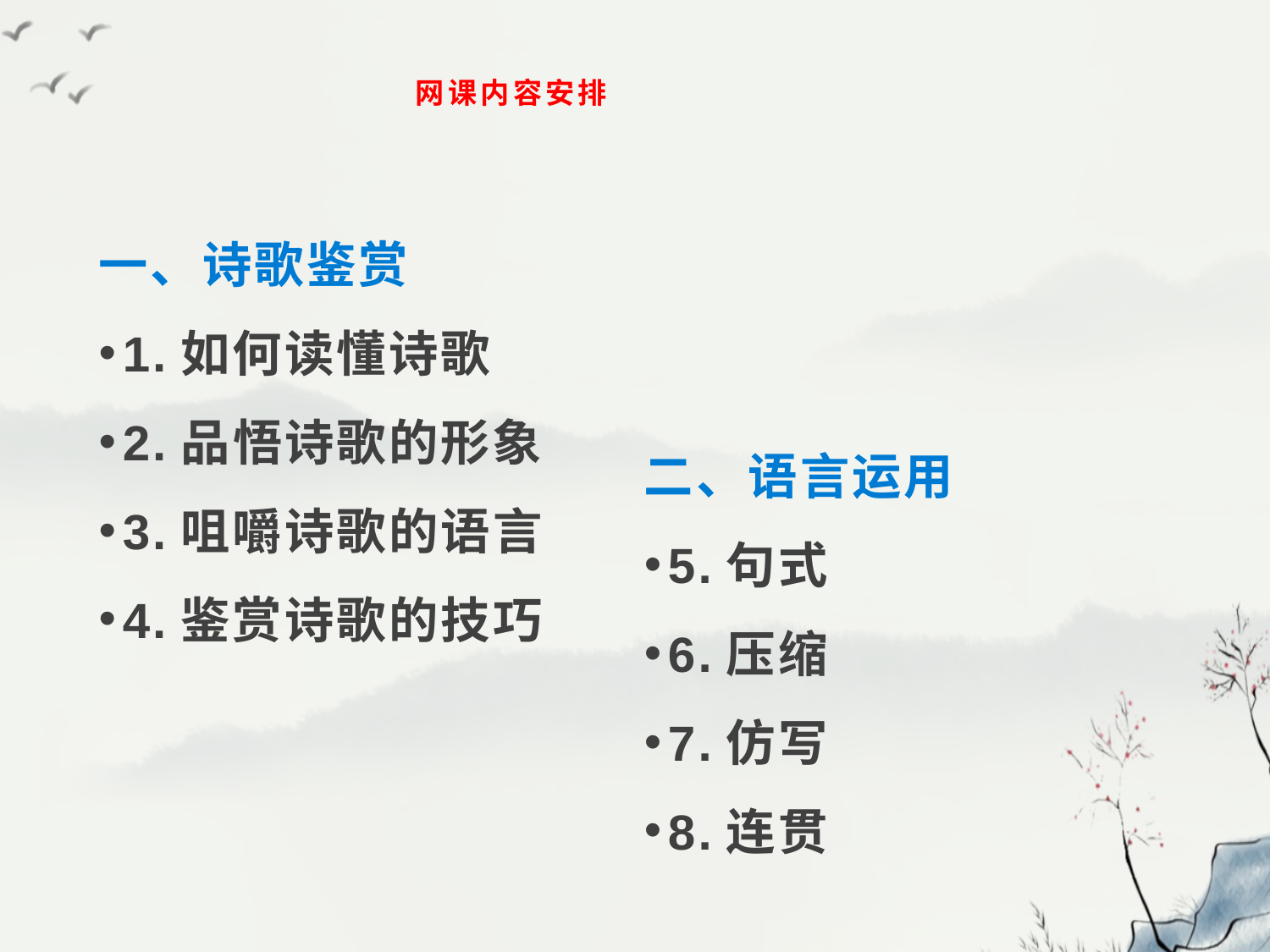

# 网课内容安排
一、诗歌鉴赏
1.如何读懂诗歌
2.品悟诗歌的形象
3.咀嚼诗歌的语言
4.鉴赏诗歌的技巧

二、语言运用
5.句式
6.压缩
7.仿写
8.连贯